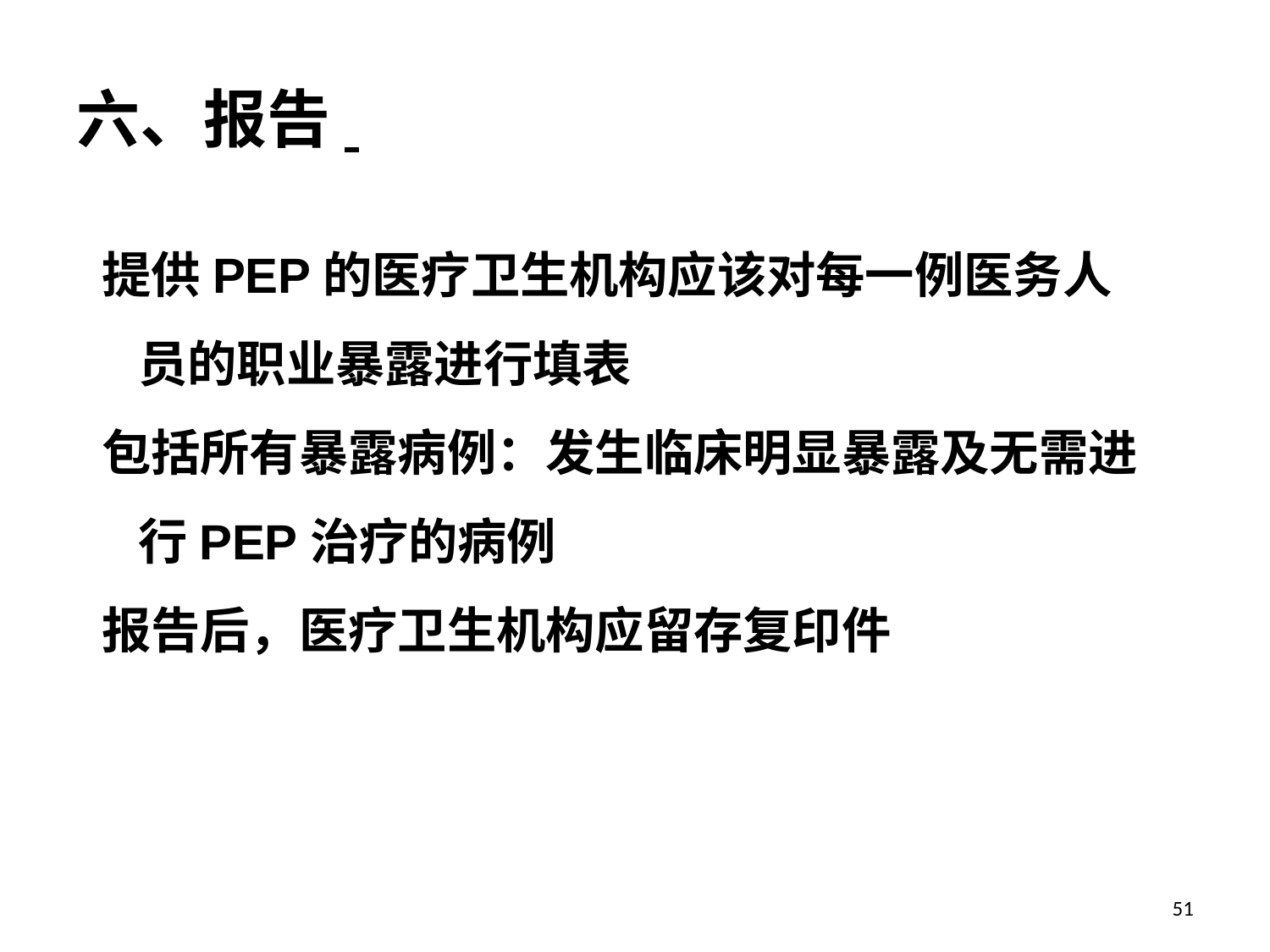

六、报告
提供PEP的医疗卫生机构应该对每一例医务人员的职业暴露进行填表
包括所有暴露病例：发生临床明显暴露及无需进行PEP治疗的病例
报告后，医疗卫生机构应留存复印件
51